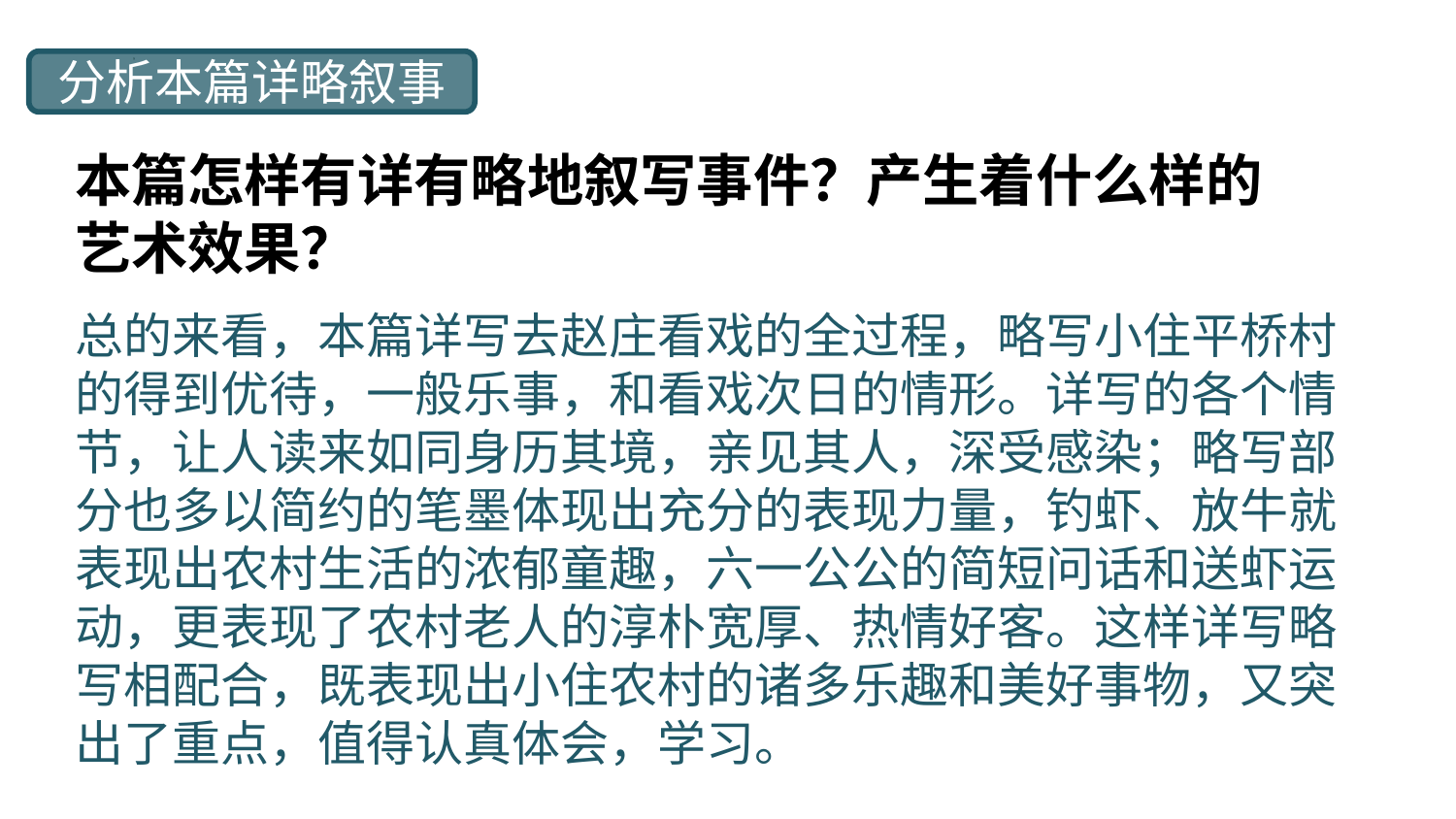

分析本篇详略叙事
本篇怎样有详有略地叙写事件？产生着什么样的艺术效果？
总的来看，本篇详写去赵庄看戏的全过程，略写小住平桥村的得到优待，一般乐事，和看戏次日的情形。详写的各个情节，让人读来如同身历其境，亲见其人，深受感染；略写部分也多以简约的笔墨体现出充分的表现力量，钓虾、放牛就表现出农村生活的浓郁童趣，六一公公的简短问话和送虾运动，更表现了农村老人的淳朴宽厚、热情好客。这样详写略写相配合，既表现出小住农村的诸多乐趣和美好事物，又突出了重点，值得认真体会，学习。